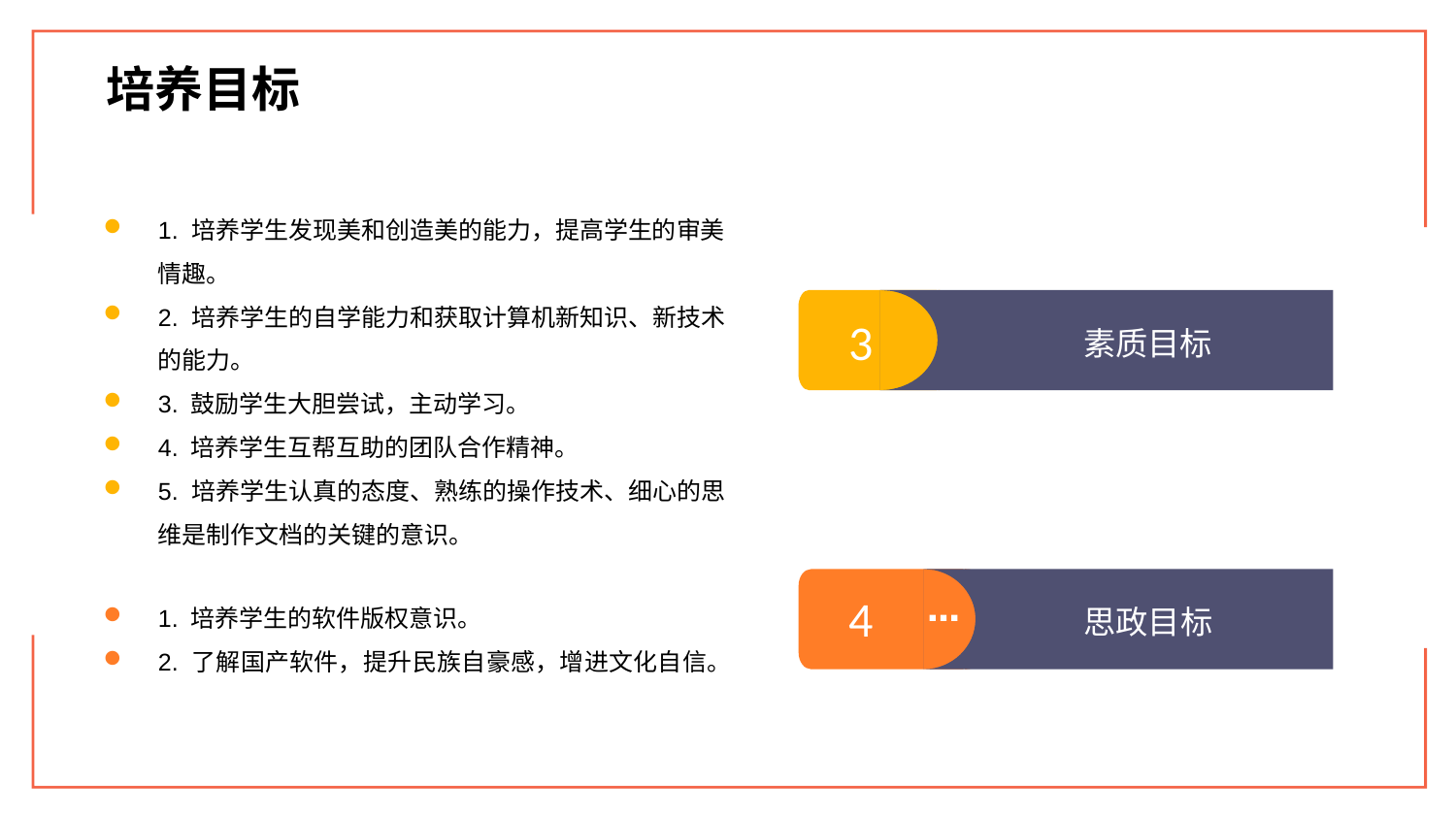

培养目标
1. 培养学生发现美和创造美的能力，提高学生的审美情趣。
2. 培养学生的自学能力和获取计算机新知识、新技术的能力。
3. 鼓励学生大胆尝试，主动学习。
4. 培养学生互帮互助的团队合作精神。
5. 培养学生认真的态度、熟练的操作技术、细心的思维是制作文档的关键的意识。

3
素质目标

4
思政目标

1. 培养学生的软件版权意识。
2. 了解国产软件，提升民族自豪感，增进文化自信。